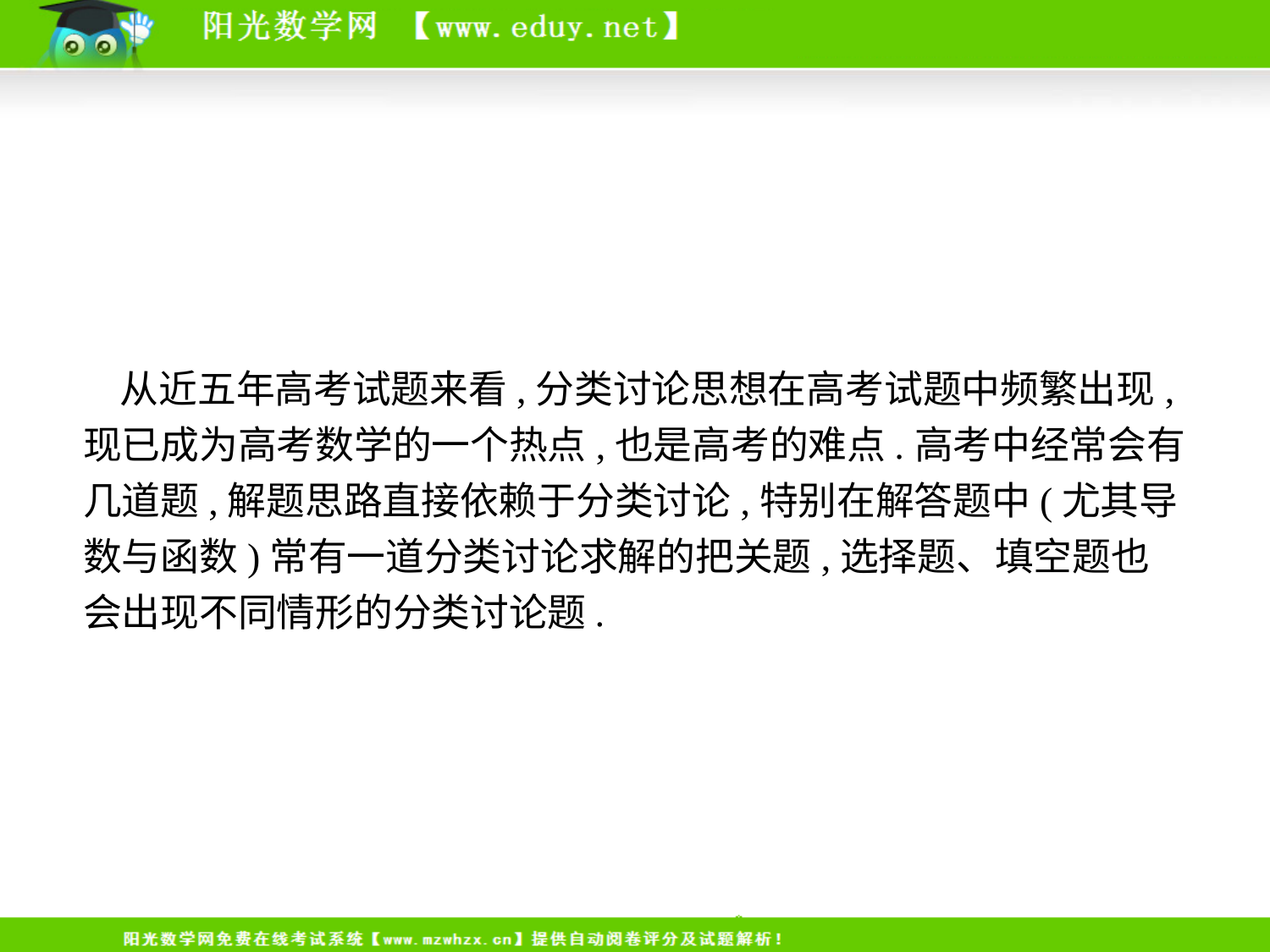

从近五年高考试题来看,分类讨论思想在高考试题中频繁出现,现已成为高考数学的一个热点,也是高考的难点.高考中经常会有几道题,解题思路直接依赖于分类讨论,特别在解答题中(尤其导数与函数)常有一道分类讨论求解的把关题,选择题、填空题也会出现不同情形的分类讨论题.
-2-